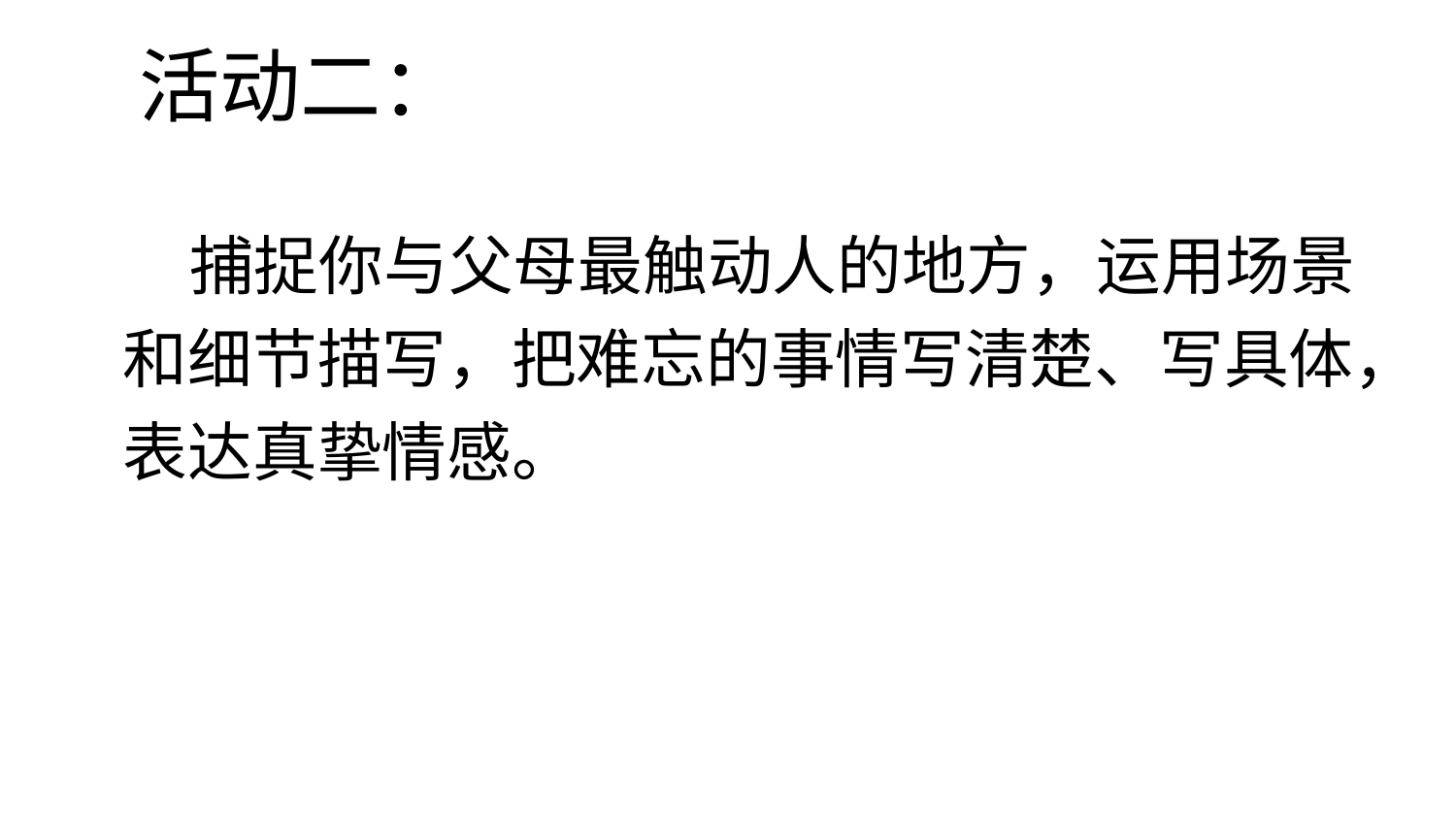

活动二：
     捕捉你与父母最触动人的地方，运用场景和细节描写，把难忘的事情写清楚、写具体，表达真挚情感。